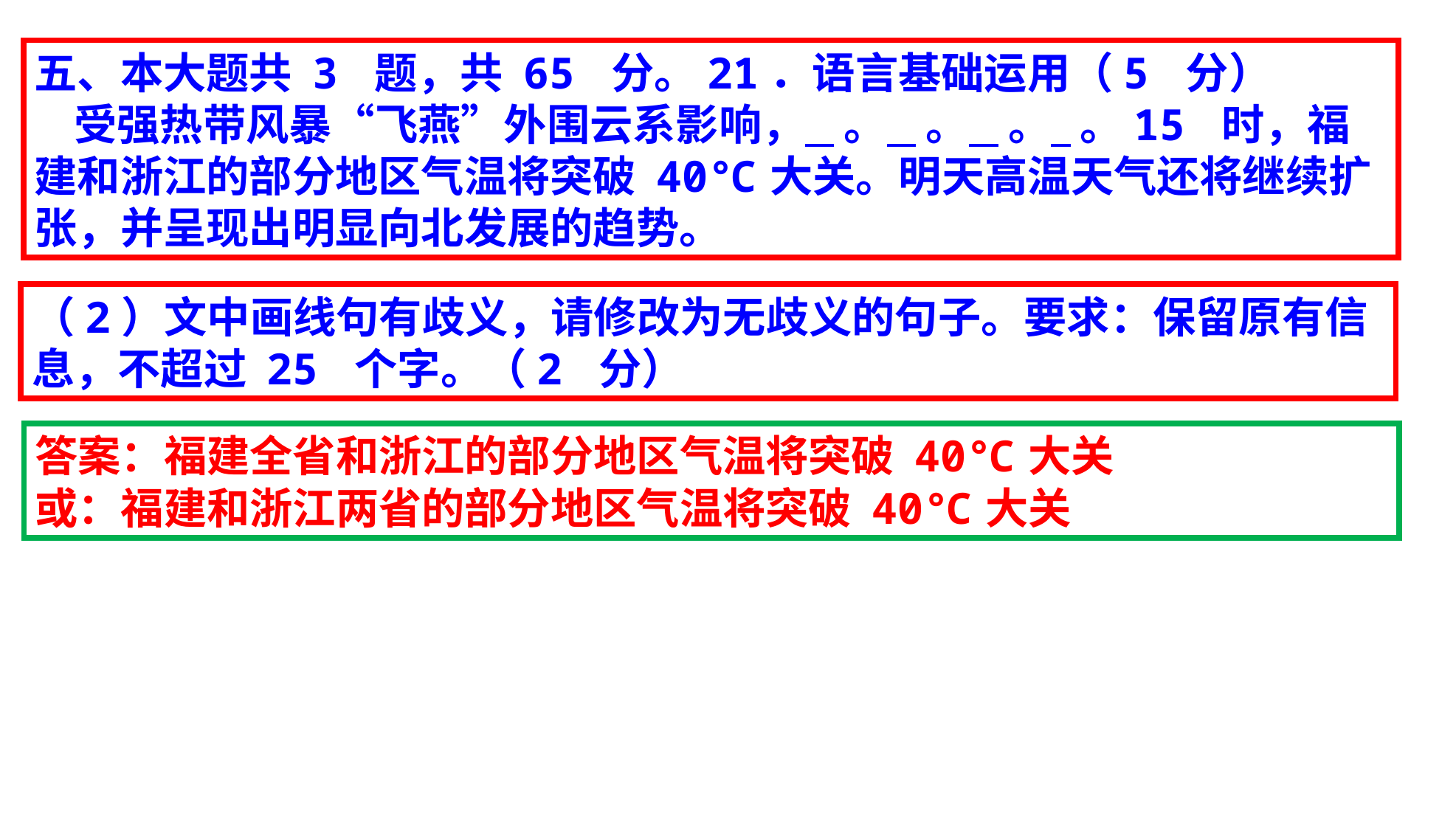

五、本大题共 3 题，共 65 分。21．语言基础运用（5 分）
   受强热带风暴“飞燕”外围云系影响，    。    。    。   。15 时，福建和浙江的部分地区气温将突破 40℃大关。明天高温天气还将继续扩张，并呈现出明显向北发展的趋势。
（2）文中画线句有歧义，请修改为无歧义的句子。要求：保留原有信息，不超过 25 个字。（2 分）
答案：福建全省和浙江的部分地区气温将突破 40℃大关
或：福建和浙江两省的部分地区气温将突破 40℃大关